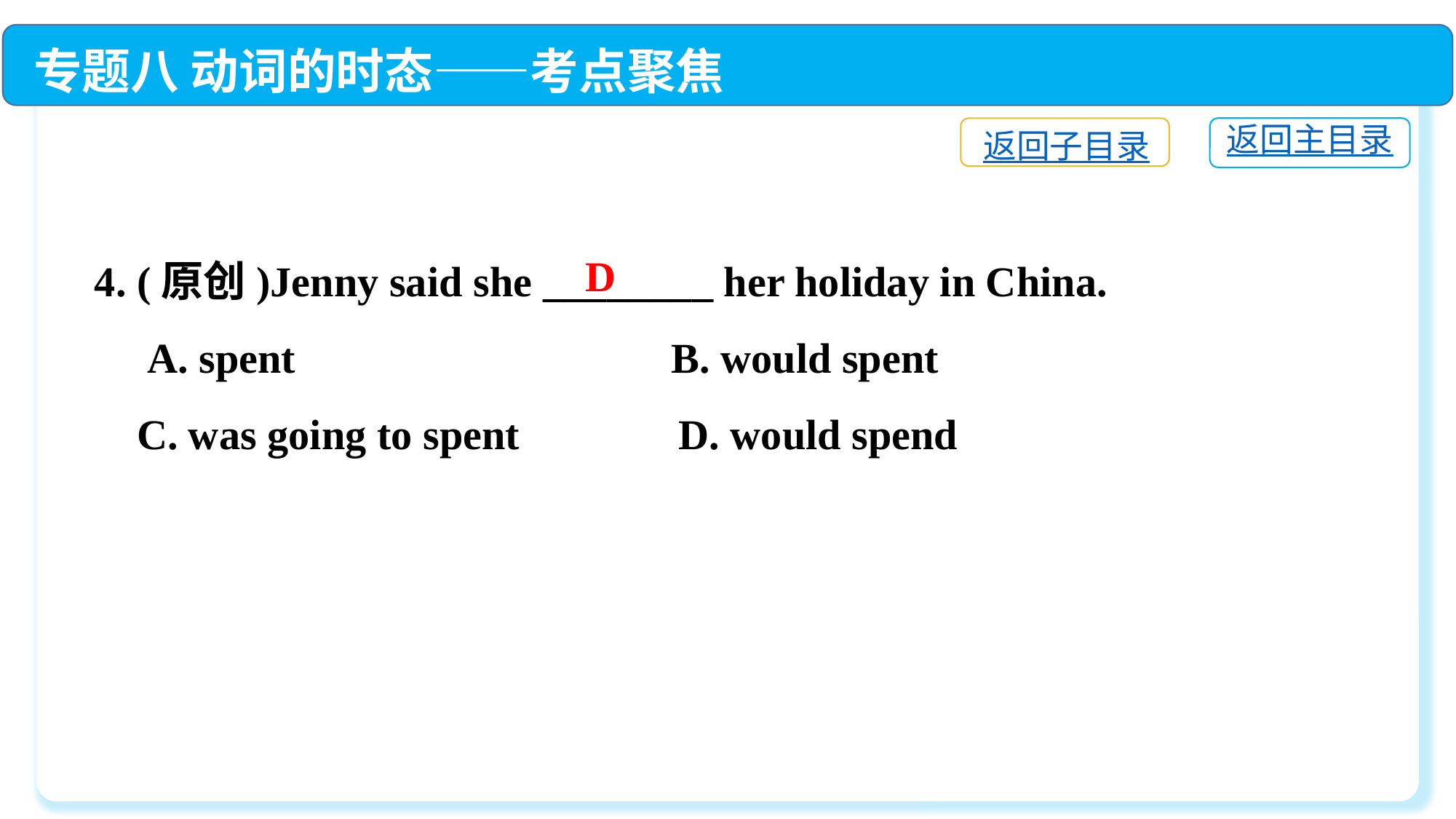

专题八 动词的时态——考点聚焦

返回主目录

返回子目录

4. (原创)Jenny said she ________ her holiday in China.
     A. spent	                                  B. would spent
    C. was going to spent	              D. would spend
D